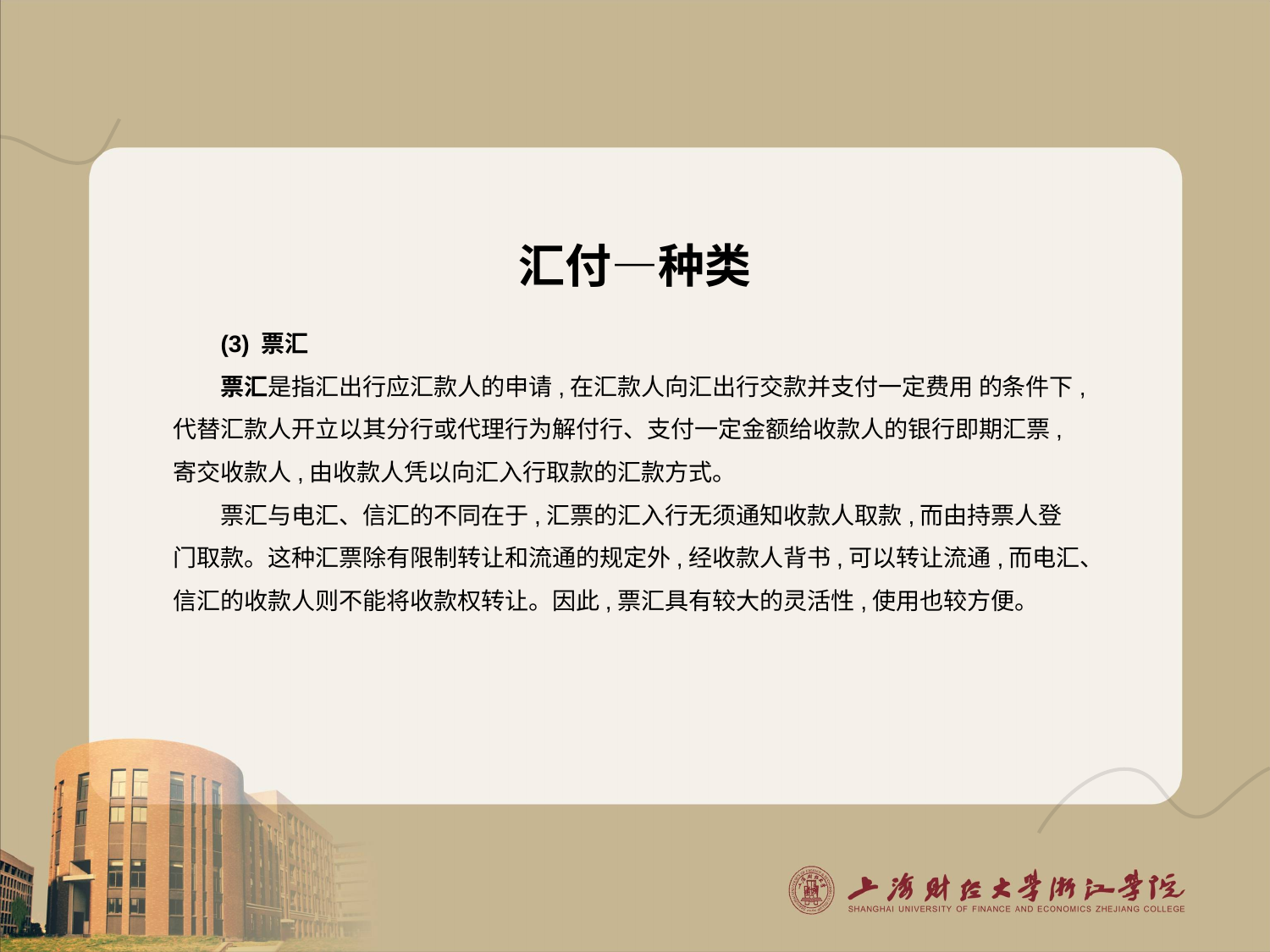

# 汇付—种类
(3) 票汇
票汇是指汇出行应汇款人的申请,在汇款人向汇出行交款并支付一定费用 的条件下,代替汇款人开立以其分行或代理行为解付行、支付一定金额给收款人的银行即期汇票,寄交收款人,由收款人凭以向汇入行取款的汇款方式。
票汇与电汇、信汇的不同在于,汇票的汇入行无须通知收款人取款,而由持票人登门取款。这种汇票除有限制转让和流通的规定外,经收款人背书,可以转让流通,而电汇、信汇的收款人则不能将收款权转让。因此,票汇具有较大的灵活性,使用也较方便。